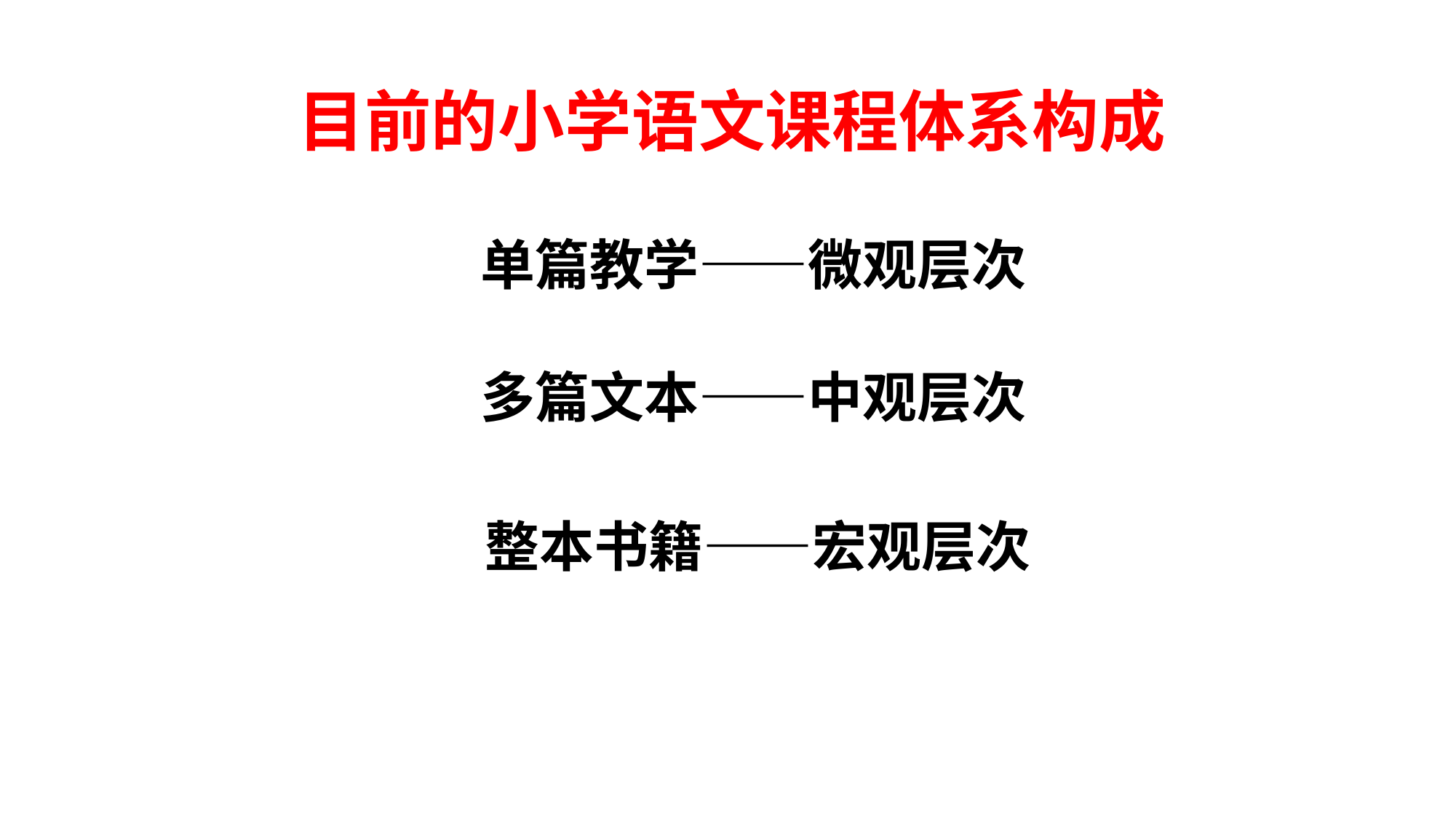

目前的小学语文课程体系构成
单篇教学——微观层次
多篇文本——中观层次
整本书籍——宏观层次